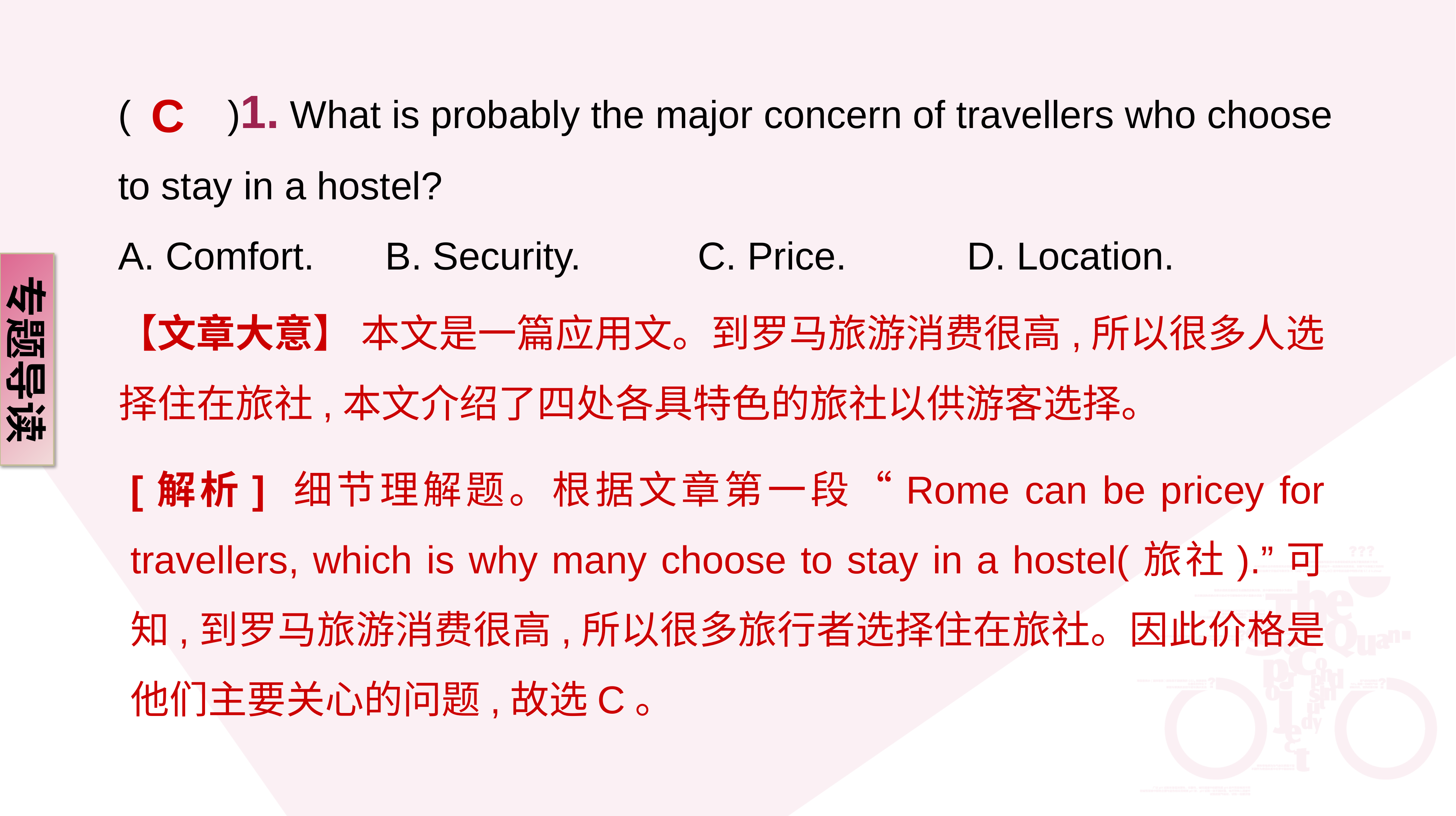

(　　)1. What is probably the major concern of travellers who choose to stay in a hostel?
A. Comfort. 	    B. Security. 	       C. Price. 	      D. Location.
C
专题导读
【文章大意】 本文是一篇应用文。到罗马旅游消费很高,所以很多人选择住在旅社,本文介绍了四处各具特色的旅社以供游客选择。
[解析] 细节理解题。根据文章第一段“Rome can be pricey for travellers, which is why many choose to stay in a hostel(旅社).”可知,到罗马旅游消费很高,所以很多旅行者选择住在旅社。因此价格是他们主要关心的问题,故选C。